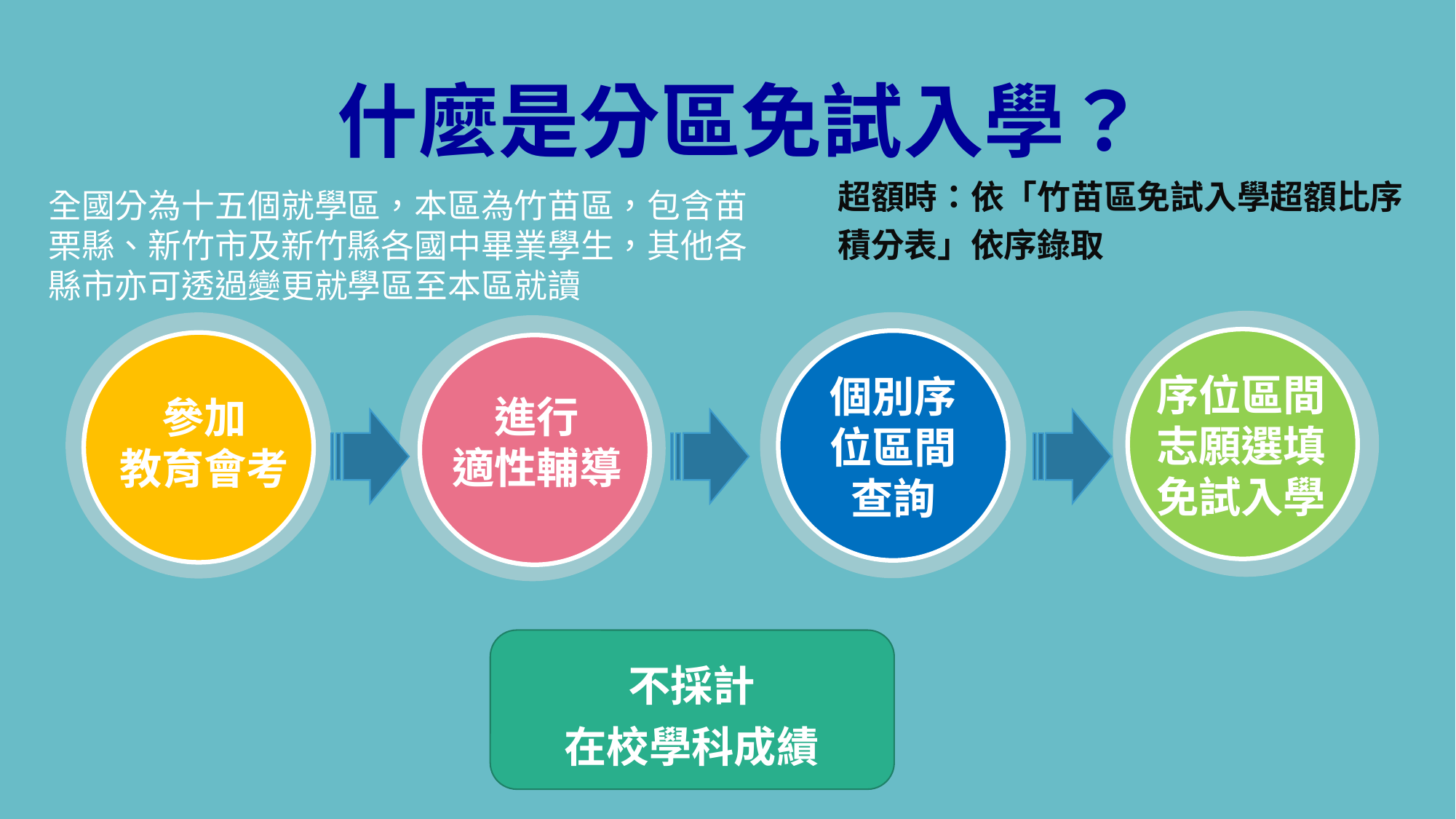

什麼是分區免試入學？
超額時：依「竹苗區免試入學超額比序積分表」依序錄取
全國分為十五個就學區，本區為竹苗區，包含苗栗縣、新竹市及新竹縣各國中畢業學生，其他各縣市亦可透過變更就學區至本區就讀

序位區間
志願選填
免試入學

個別序位區間查詢

參加
教育會考

進行
適性輔導

不採計
在校學科成績